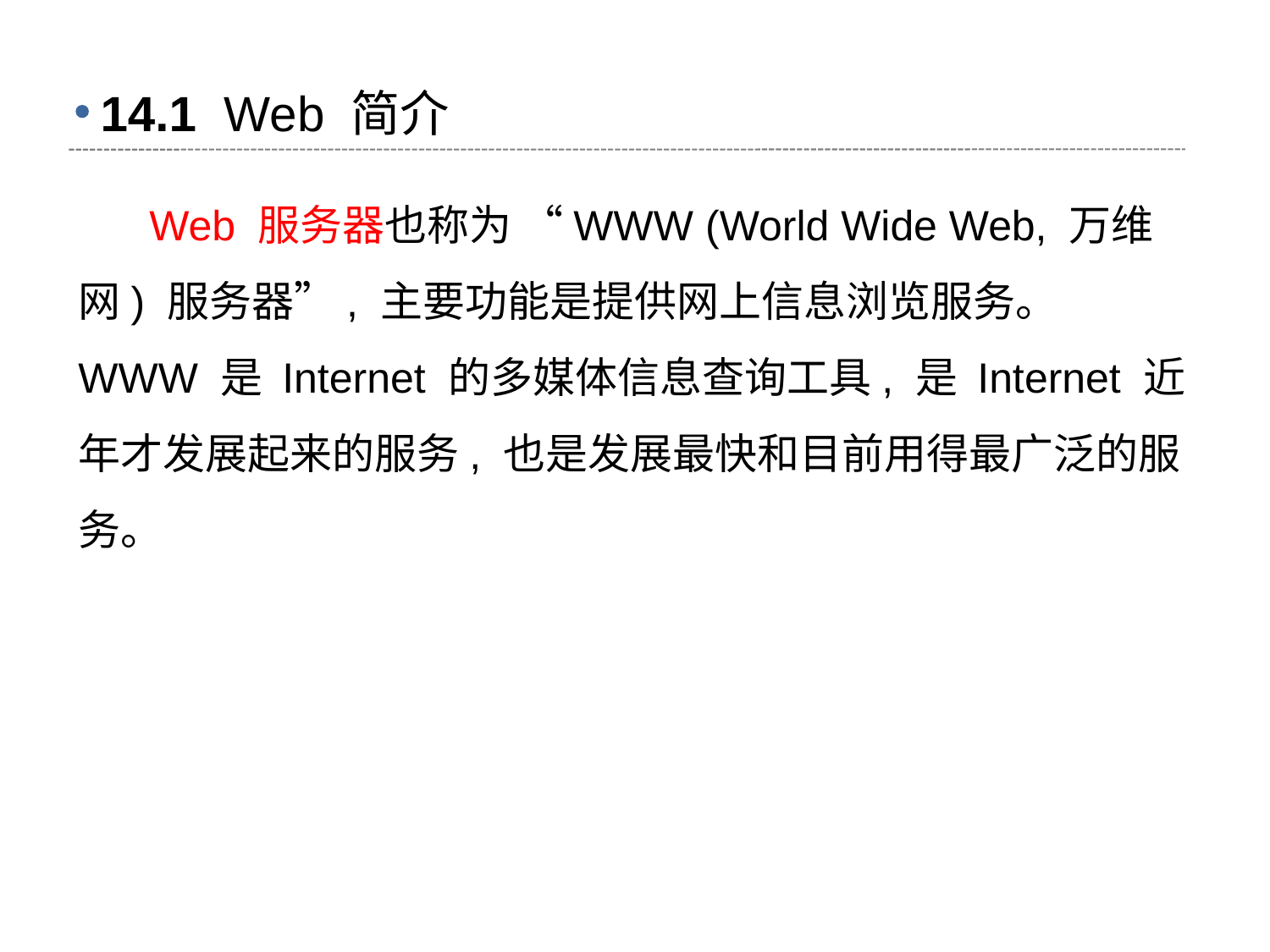

# 14.1  Web 简介
      Web 服务器也称为 “WWW (World Wide Web, 万维网) 服务器”, 主要功能是提供网上信息浏览服务。 WWW 是 Internet 的多媒体信息查询工具, 是 Internet 近年才发展起来的服务, 也是发展最快和目前用得最广泛的服务。